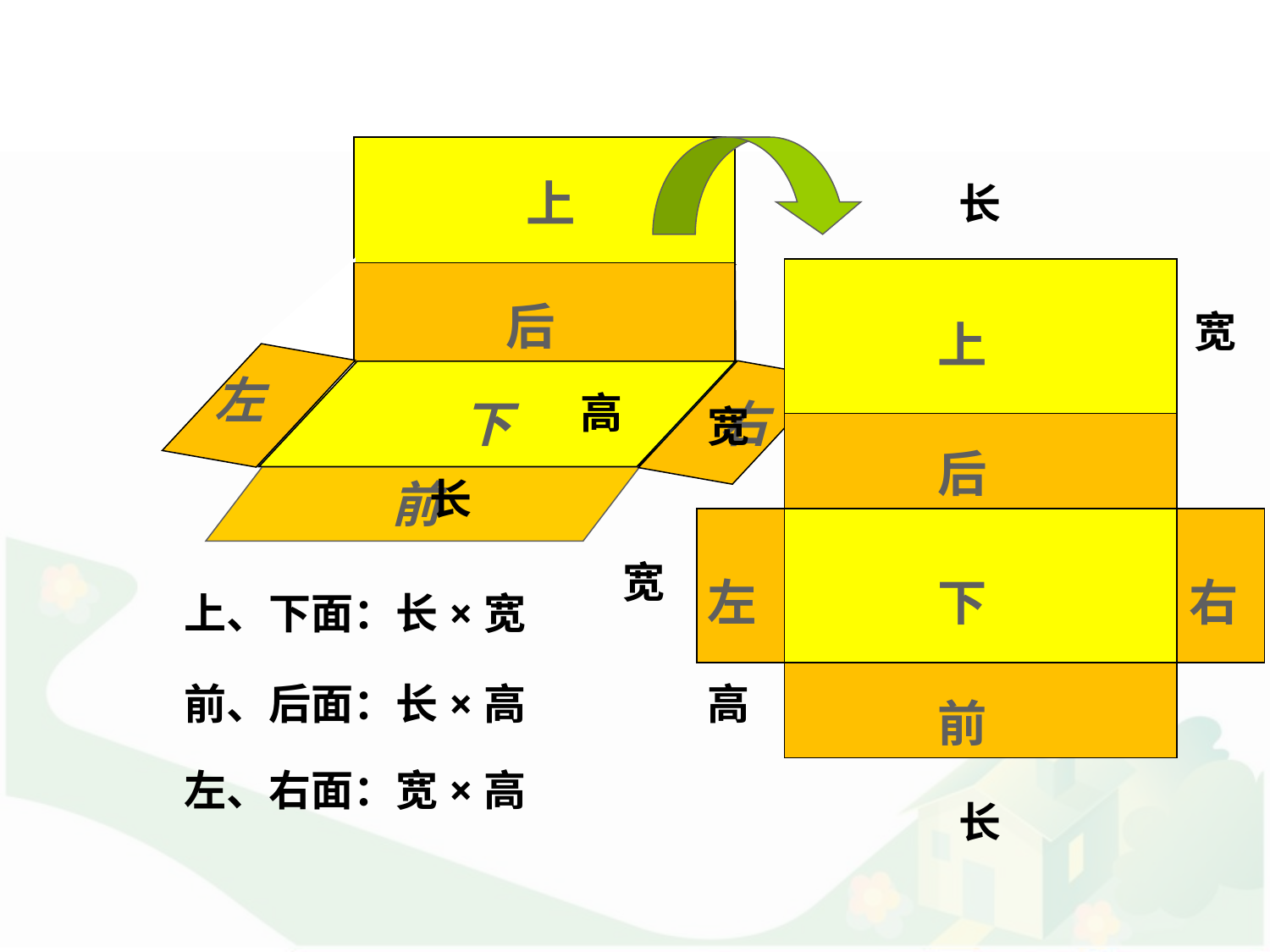

上

长

上

后

左
下
右

前

后

左
下
右

后

下

前
宽
高
宽
长
宽
上、下面：长×宽
前、后面：长×高
高
左、右面：宽×高
长